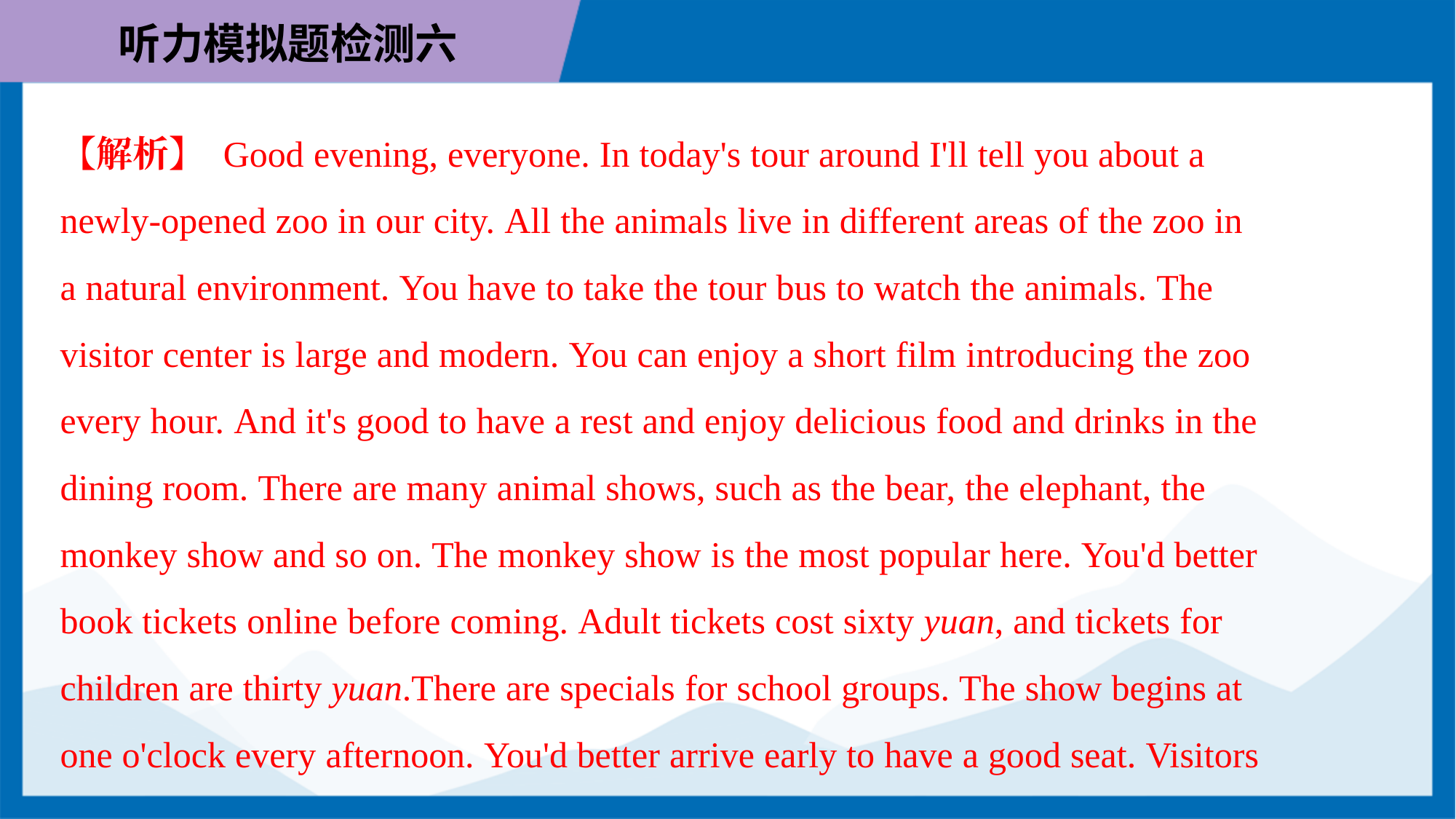

【解析】 Good evening, everyone. In today's tour around I'll tell you about a
newly-opened zoo in our city. All the animals live in different areas of the zoo in
a natural environment. You have to take the tour bus to watch the animals. The
visitor center is large and modern. You can enjoy a short film introducing the zoo
every hour. And it's good to have a rest and enjoy delicious food and drinks in the
dining room. There are many animal shows, such as the bear, the elephant, the
monkey show and so on. The monkey show is the most popular here. You'd better
book tickets online before coming. Adult tickets cost sixty yuan, and tickets for
children are thirty yuan.There are specials for school groups. The show begins at
one o'clock every afternoon. You'd better arrive early to have a good seat. Visitors